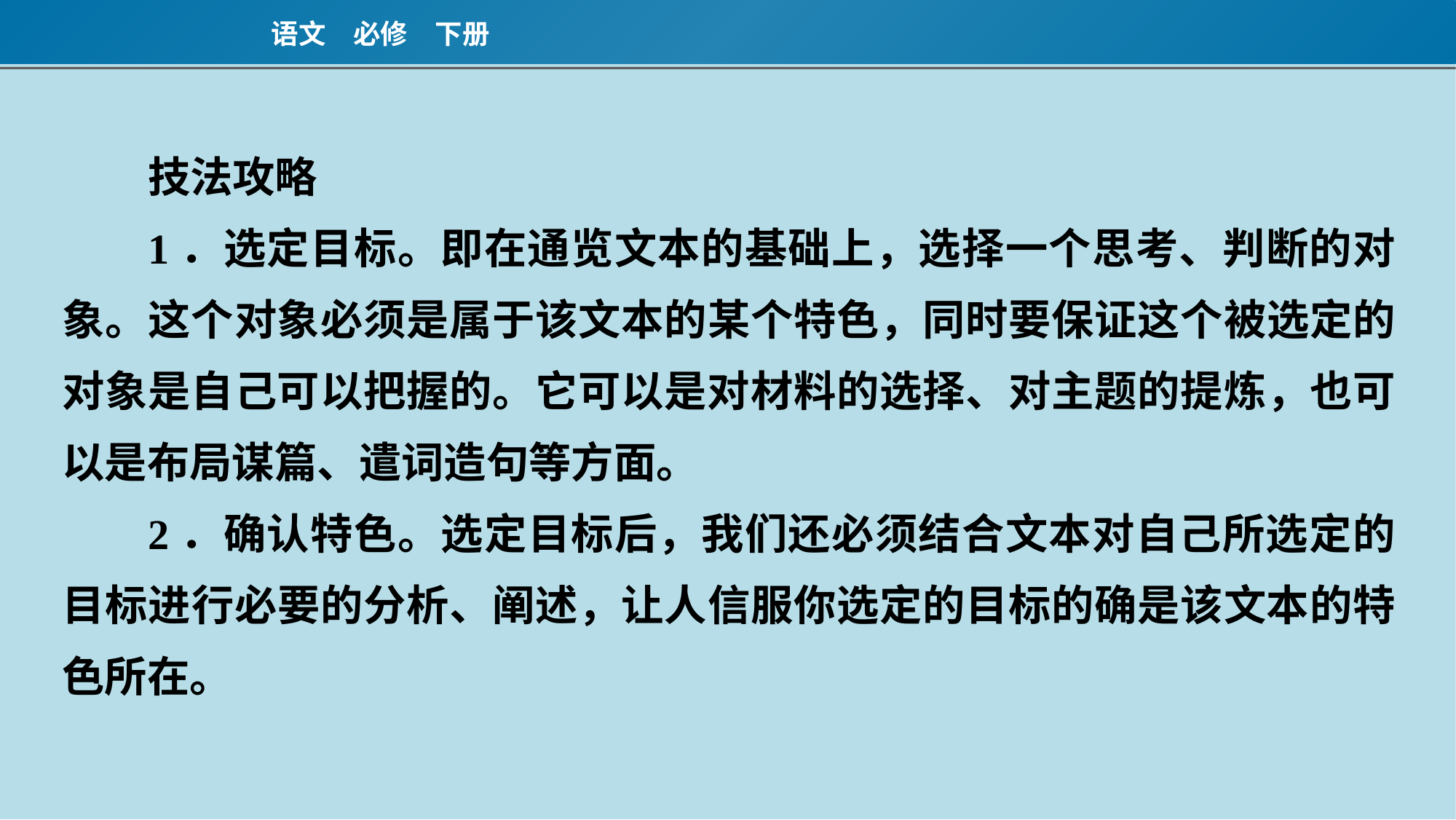

技法攻略
1．选定目标。即在通览文本的基础上，选择一个思考、判断的对象。这个对象必须是属于该文本的某个特色，同时要保证这个被选定的对象是自己可以把握的。它可以是对材料的选择、对主题的提炼，也可以是布局谋篇、遣词造句等方面。
2．确认特色。选定目标后，我们还必须结合文本对自己所选定的目标进行必要的分析、阐述，让人信服你选定的目标的确是该文本的特色所在。